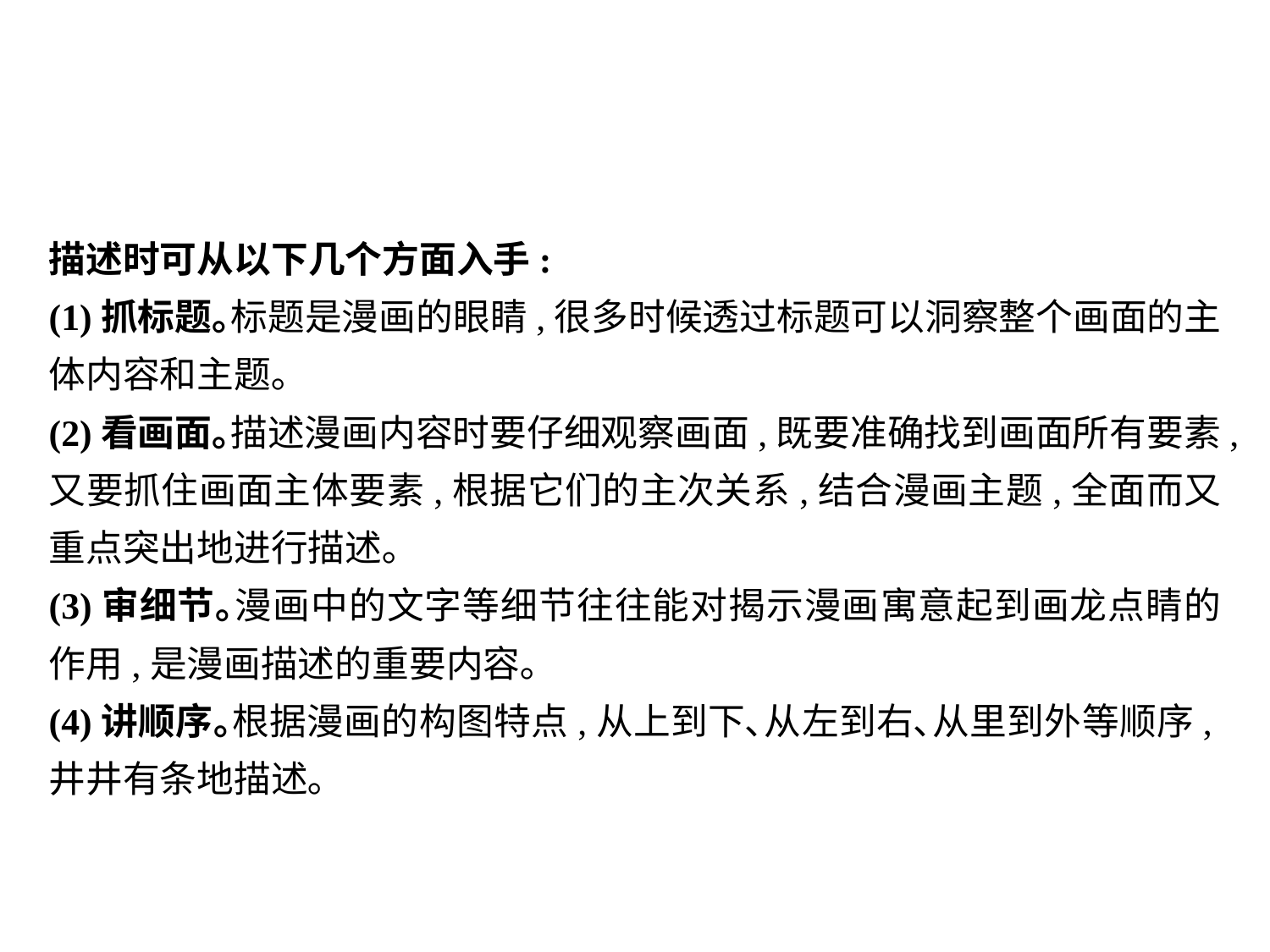

描述时可从以下几个方面入手:
(1)抓标题｡标题是漫画的眼睛,很多时候透过标题可以洞察整个画面的主体内容和主题｡
(2)看画面｡描述漫画内容时要仔细观察画面,既要准确找到画面所有要素,又要抓住画面主体要素,根据它们的主次关系,结合漫画主题,全面而又重点突出地进行描述｡
(3)审细节｡漫画中的文字等细节往往能对揭示漫画寓意起到画龙点睛的作用,是漫画描述的重要内容｡
(4)讲顺序｡根据漫画的构图特点,从上到下､从左到右､从里到外等顺序,井井有条地描述｡